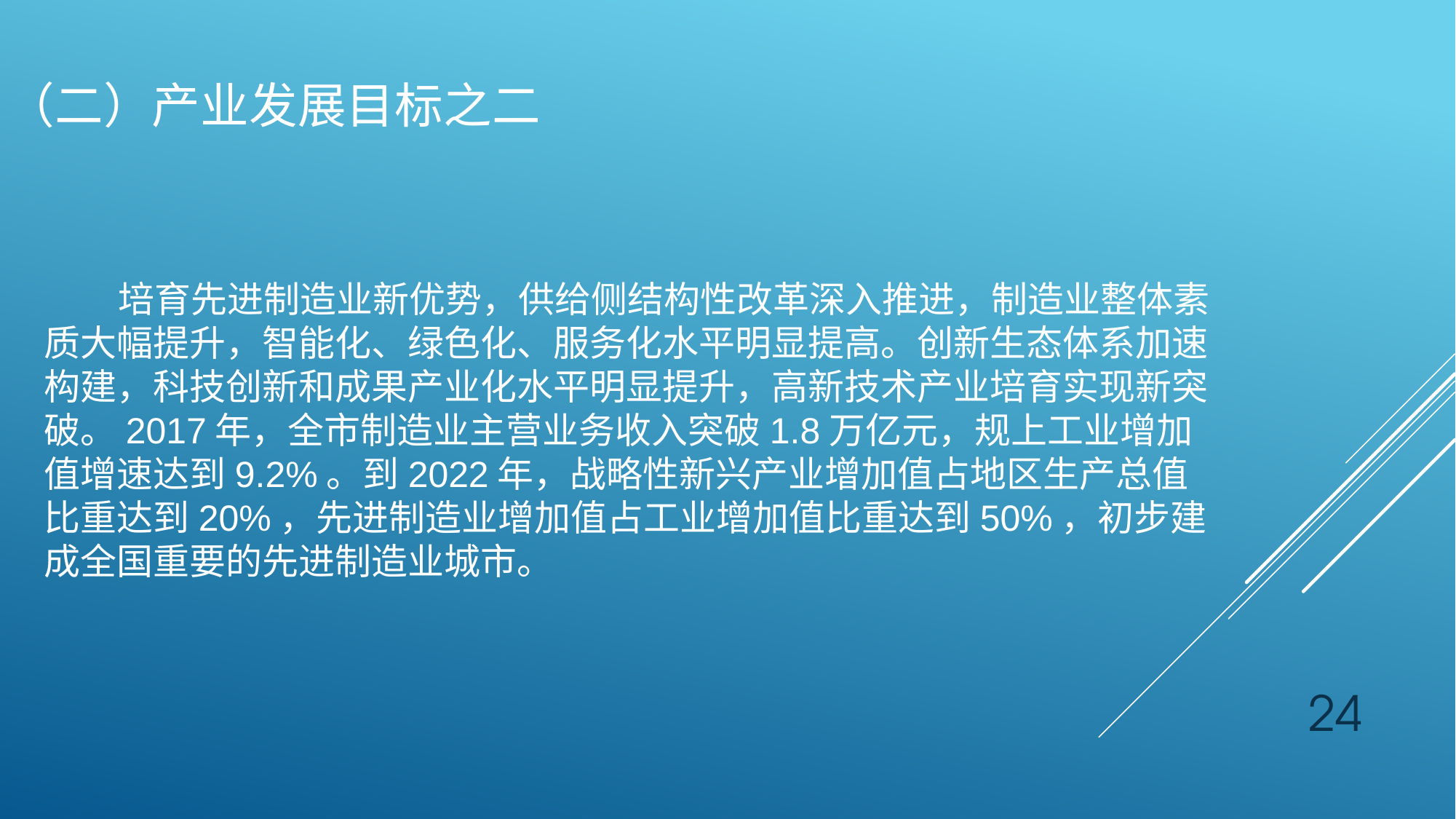

# （二）产业发展目标之二
        培育先进制造业新优势，供给侧结构性改革深入推进，制造业整体素质大幅提升，智能化、绿色化、服务化水平明显提高。创新生态体系加速构建，科技创新和成果产业化水平明显提升，高新技术产业培育实现新突破。2017年，全市制造业主营业务收入突破1.8万亿元，规上工业增加值增速达到9.2%。到2022年，战略性新兴产业增加值占地区生产总值比重达到20%，先进制造业增加值占工业增加值比重达到50%，初步建成全国重要的先进制造业城市。
24